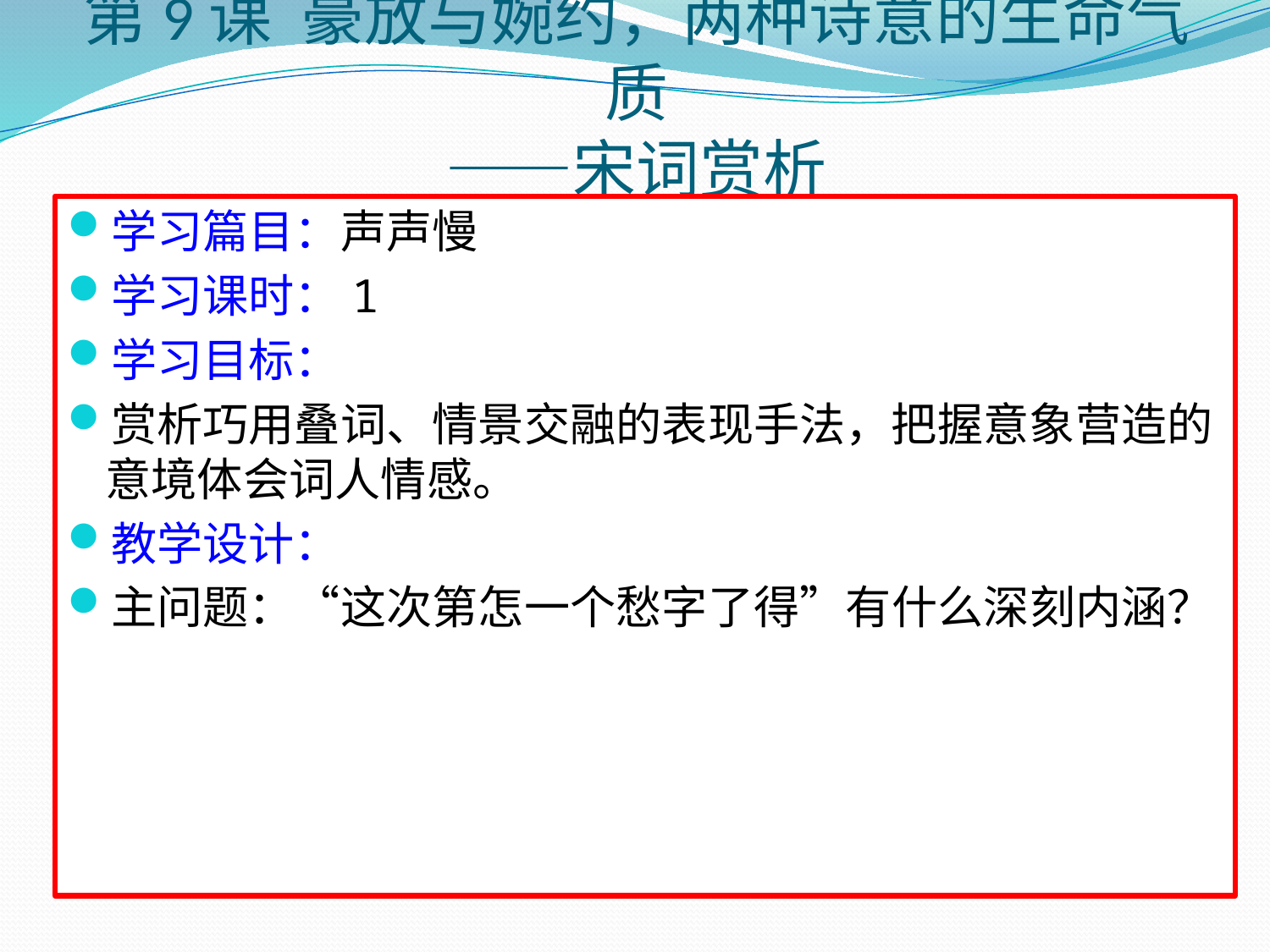

# 第9课  豪放与婉约，两种诗意的生命气质 ——宋词赏析
学习篇目：声声慢
学习课时：1
学习目标：
赏析巧用叠词、情景交融的表现手法，把握意象营造的意境体会词人情感。
教学设计：
主问题：“这次第怎一个愁字了得”有什么深刻内涵？